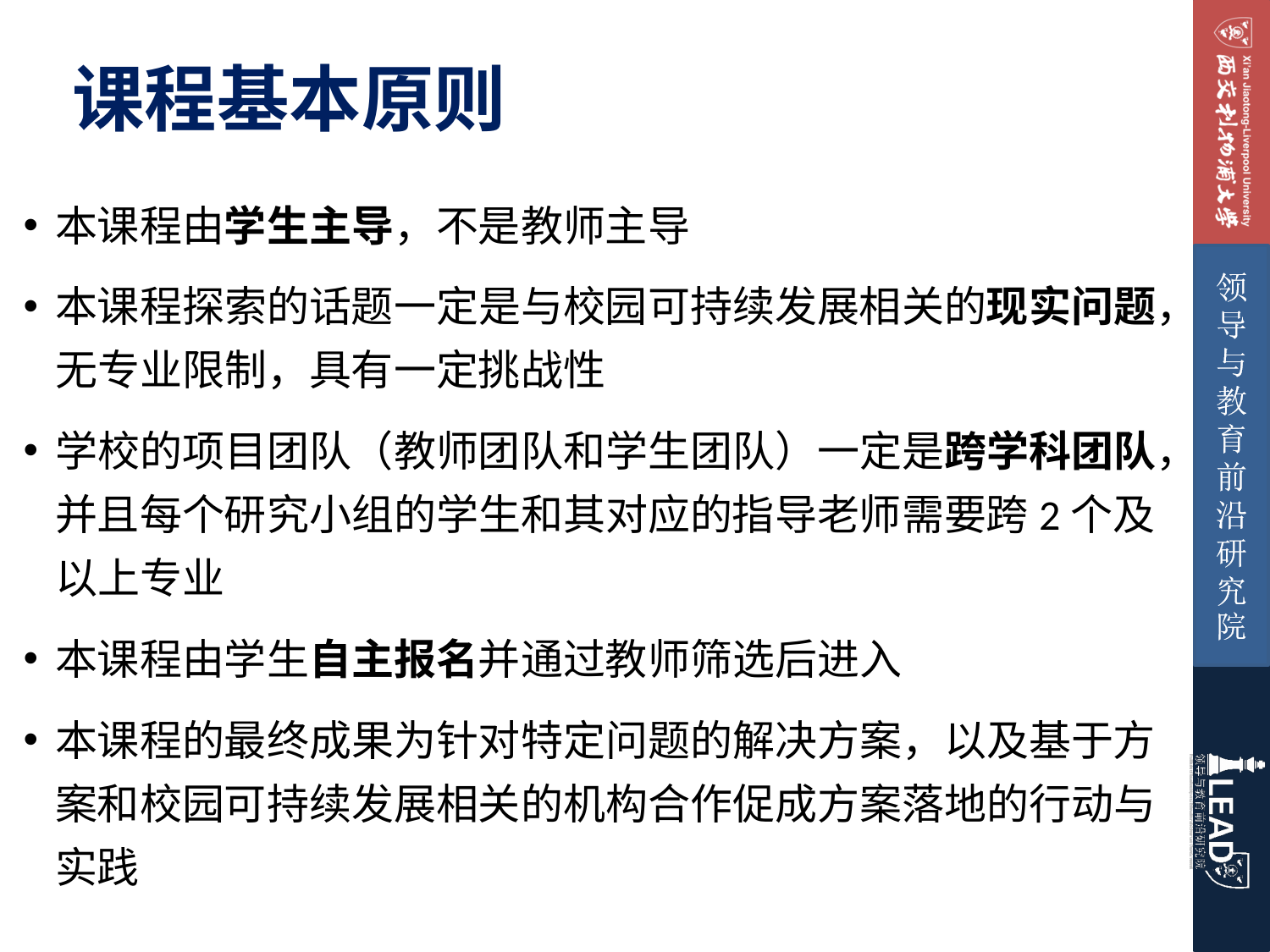

# 课程基本原则
本课程由学生主导，不是教师主导
本课程探索的话题一定是与校园可持续发展相关的现实问题，无专业限制，具有一定挑战性
学校的项目团队（教师团队和学生团队）一定是跨学科团队，并且每个研究小组的学生和其对应的指导老师需要跨2个及以上专业
本课程由学生自主报名并通过教师筛选后进入
本课程的最终成果为针对特定问题的解决方案，以及基于方案和校园可持续发展相关的机构合作促成方案落地的行动与实践